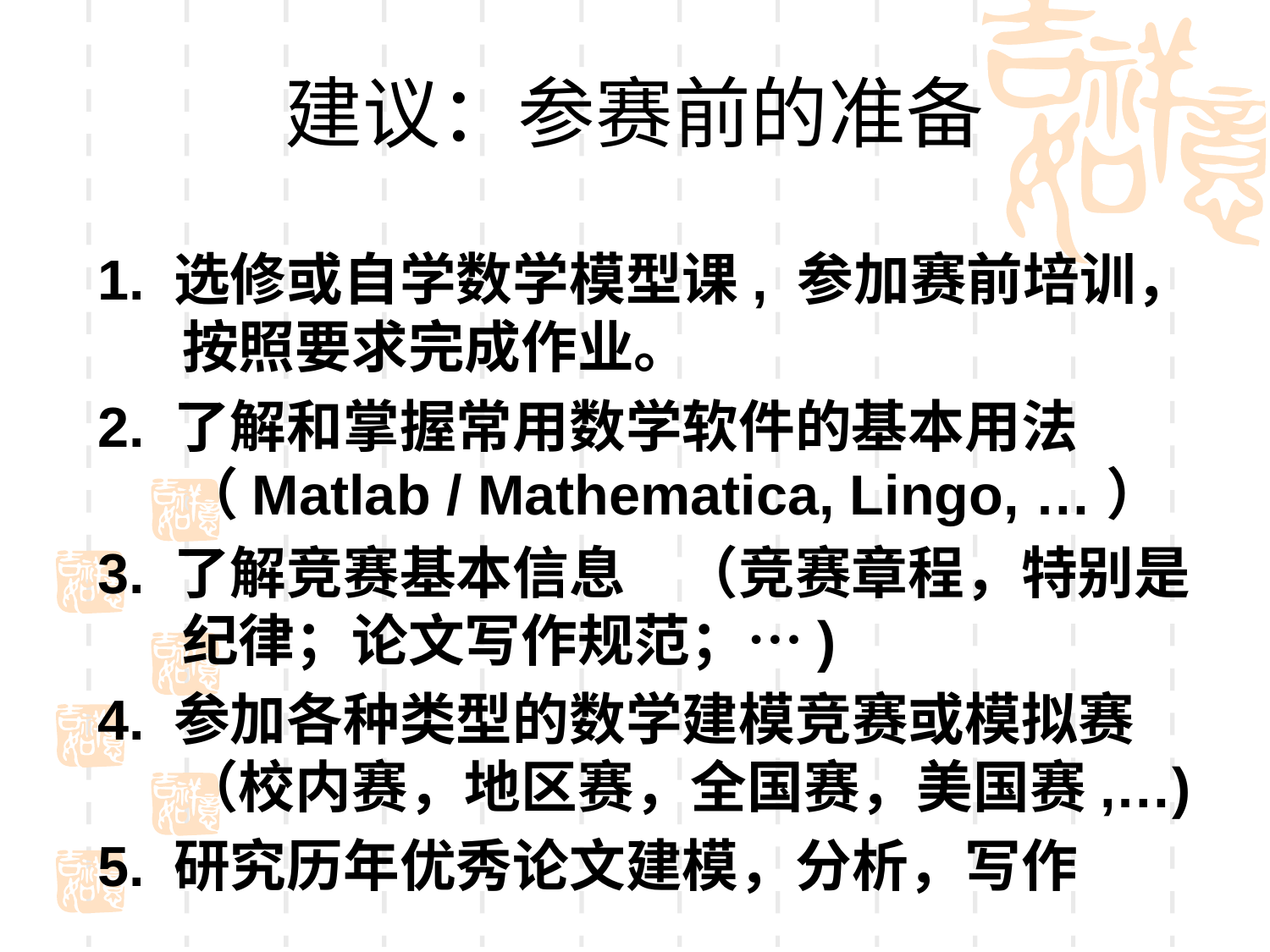

# 建议：参赛前的准备
1. 选修或自学数学模型课, 参加赛前培训，按照要求完成作业。
2. 了解和掌握常用数学软件的基本用法　　（Matlab / Mathematica, Lingo, …）
3. 了解竞赛基本信息　（竞赛章程，特别是纪律；论文写作规范；…)
4. 参加各种类型的数学建模竞赛或模拟赛（校内赛，地区赛，全国赛，美国赛,…)
5. 研究历年优秀论文建模，分析，写作